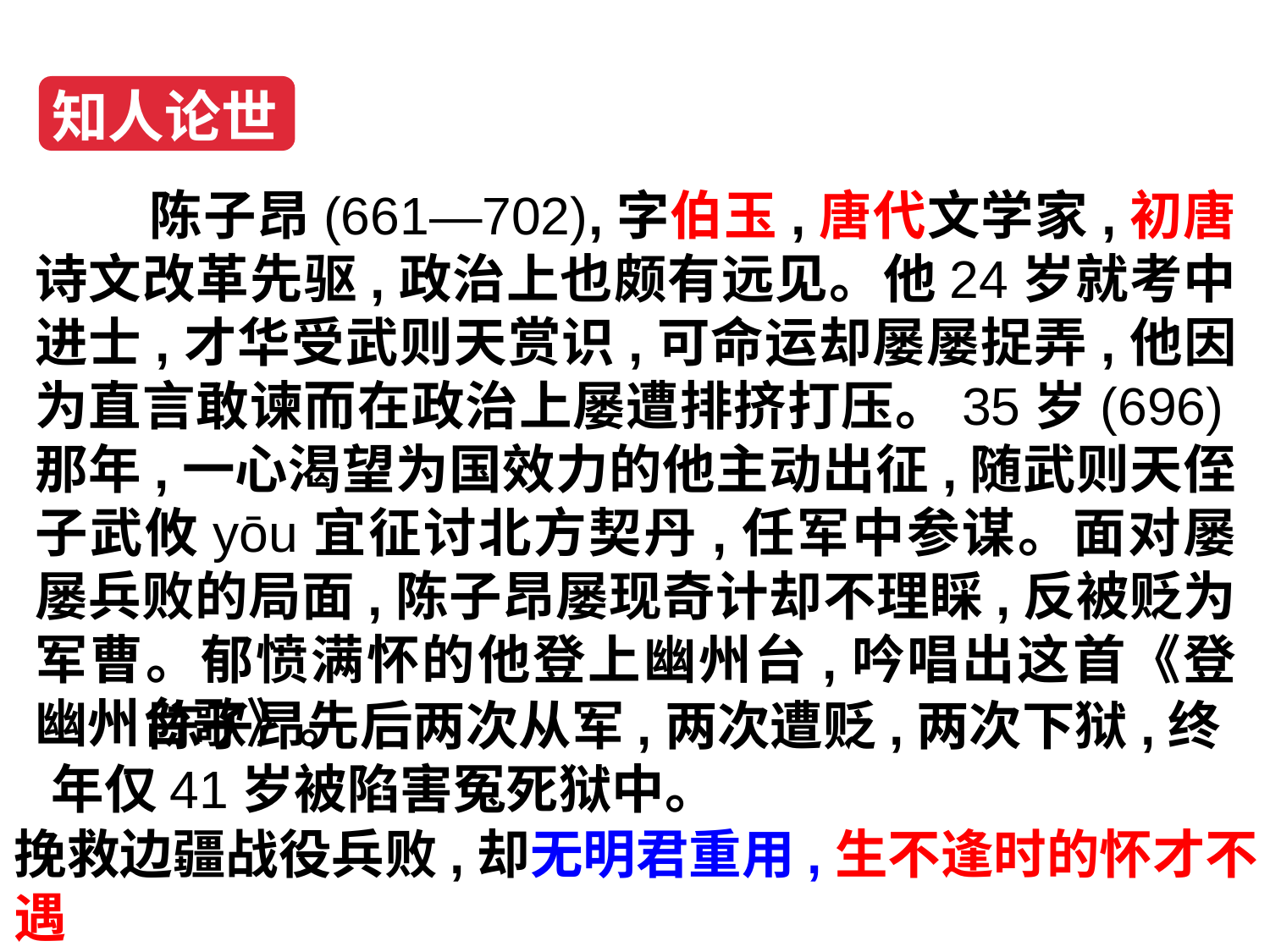

知人论世
         陈子昂(661—702),字伯玉,唐代文学家,初唐诗文改革先驱,政治上也颇有远见。他24岁就考中进士,才华受武则天赏识,可命运却屡屡捉弄,他因为直言敢谏而在政治上屡遭排挤打压。35岁(696)那年,一心渴望为国效力的他主动出征,随武则天侄子武攸yōu宜征讨北方契丹,任军中参谋。面对屡屡兵败的局面,陈子昂屡现奇计却不理睬,反被贬为军曹。郁愤满怀的他登上幽州台,吟唱出这首《登幽州台歌》。

       陈子昂先后两次从军,两次遭贬,两次下狱,终年仅41岁被陷害冤死狱中。
挽救边疆战役兵败,却无明君重用,生不逢时的怀才不遇